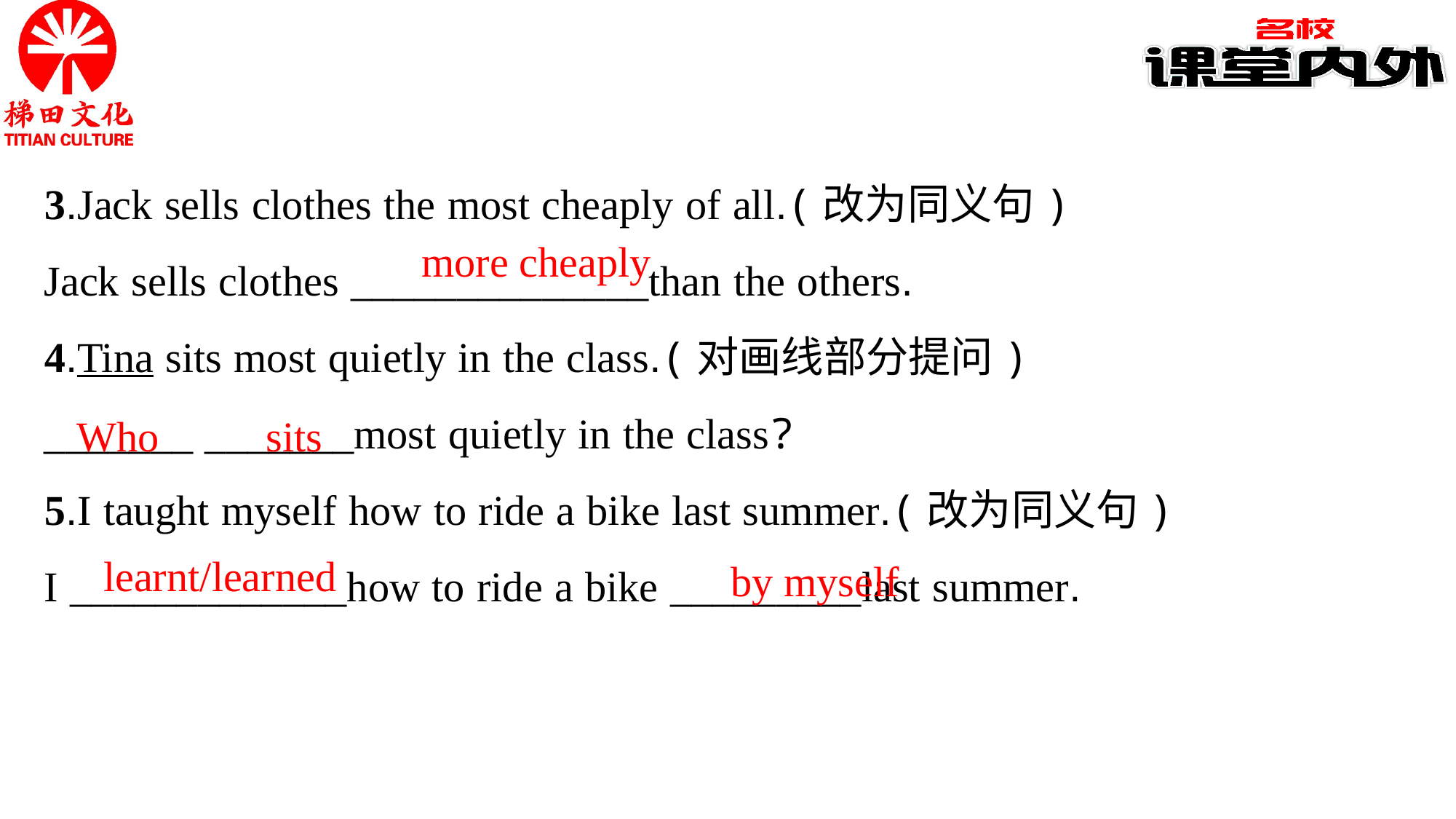

3.Jack sells clothes the most cheaply of all.(改为同义句)
Jack sells clothes ______________than the others.
4.Tina sits most quietly in the class.(对画线部分提问)
_______ _______most quietly in the class?
5.I taught myself how to ride a bike last summer.(改为同义句)
I _____________how to ride a bike _________last summer.
more cheaply
Who
sits
by myself
learnt/learned